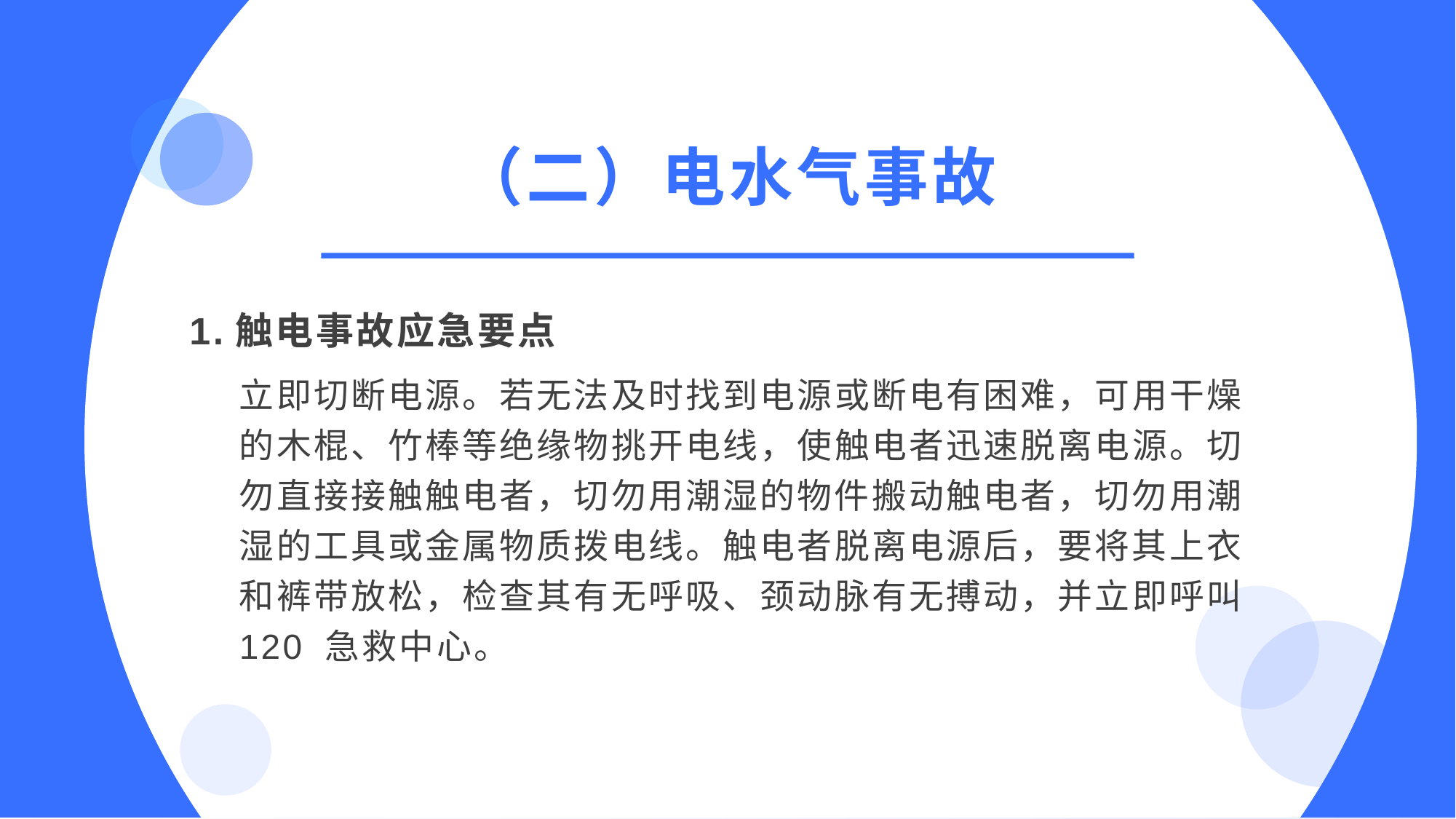

（二）电水气事故

1.触电事故应急要点
立即切断电源。若无法及时找到电源或断电有困难，可用干燥的木棍、竹棒等绝缘物挑开电线，使触电者迅速脱离电源。切勿直接接触触电者，切勿用潮湿的物件搬动触电者，切勿用潮湿的工具或金属物质拨电线。触电者脱离电源后，要将其上衣和裤带放松，检查其有无呼吸、颈动脉有无搏动，并立即呼叫 120 急救中心。